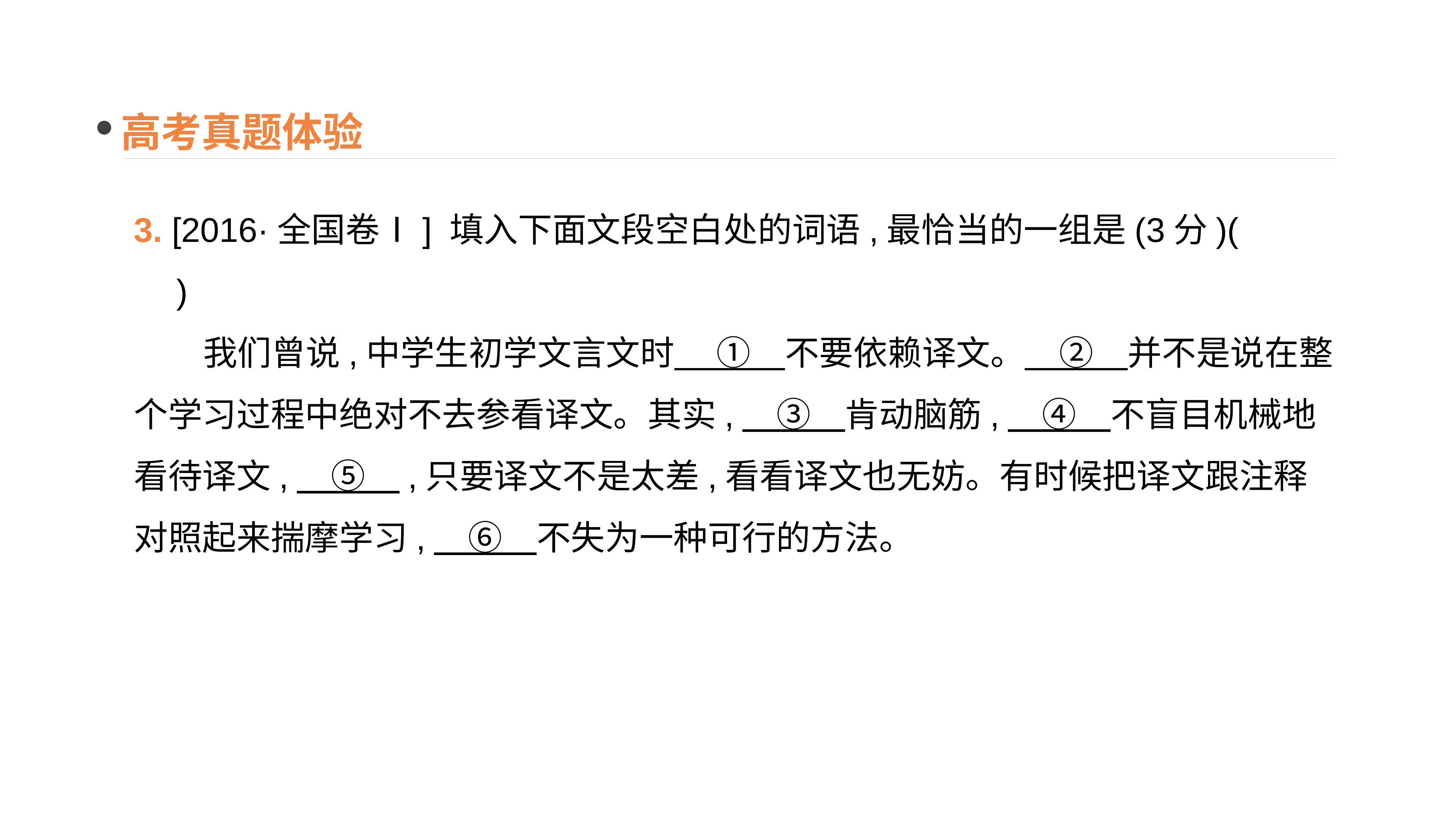

高考真题体验

3. [2016·全国卷Ⅰ] 填入下面文段空白处的词语,最恰当的一组是(3分)(　　)
        我们曾说,中学生初学文言文时 　①　不要依赖译文。　②　并不是说在整个学习过程中绝对不去参看译文。其实,　③　肯动脑筋,　④　不盲目机械地看待译文,　⑤　,只要译文不是太差,看看译文也无妨。有时候把译文跟注释对照起来揣摩学习,　⑥　不失为一种可行的方法。